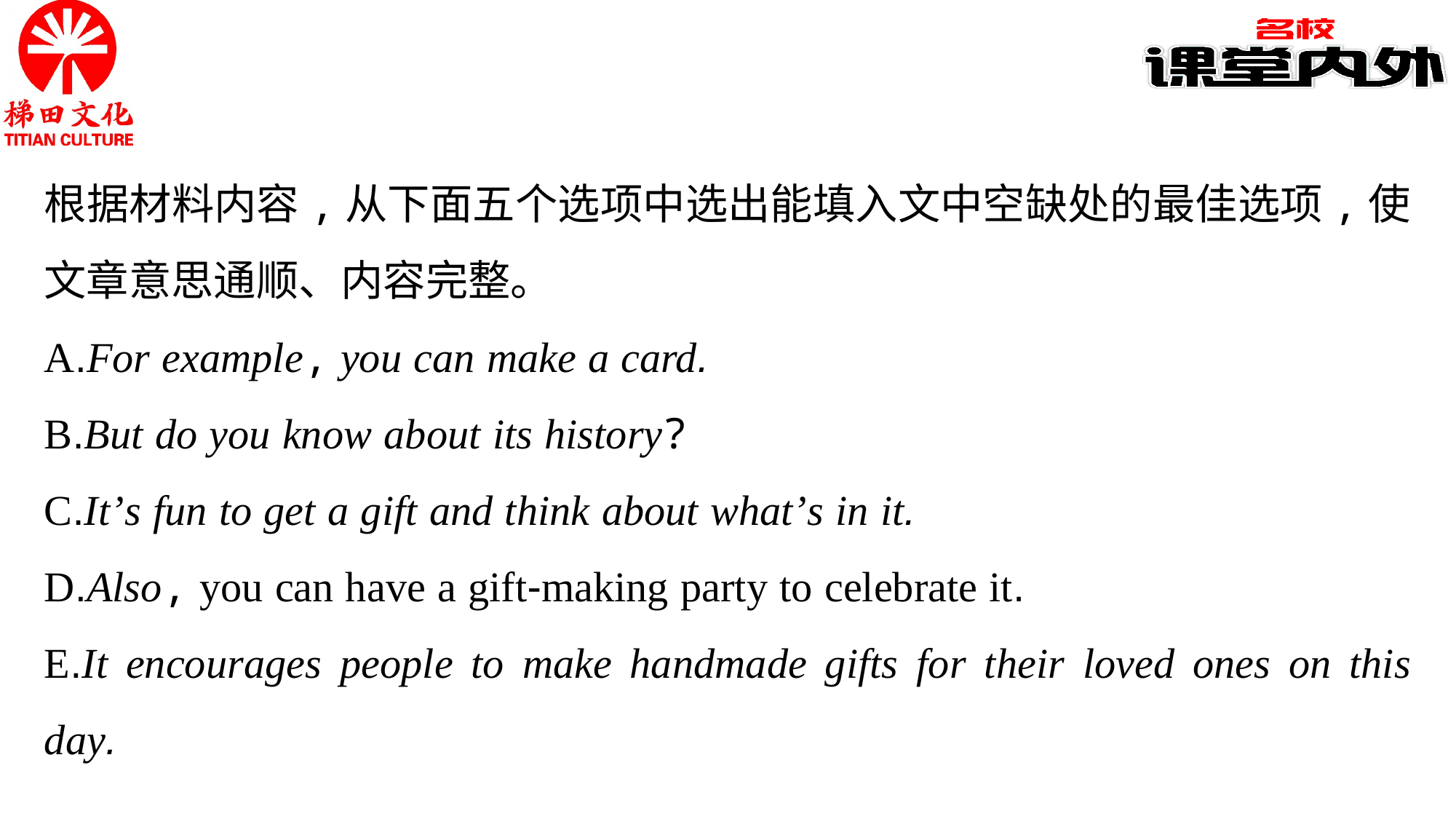

根据材料内容,从下面五个选项中选出能填入文中空缺处的最佳选项,使文章意思通顺、内容完整。
A.For example, you can make a card.
B.But do you know about its history?
C.It’s fun to get a gift and think about what’s in it.
D.Also, you can have a gift-making party to celebrate it.
E.It encourages people to make handmade gifts for their loved ones on this day.